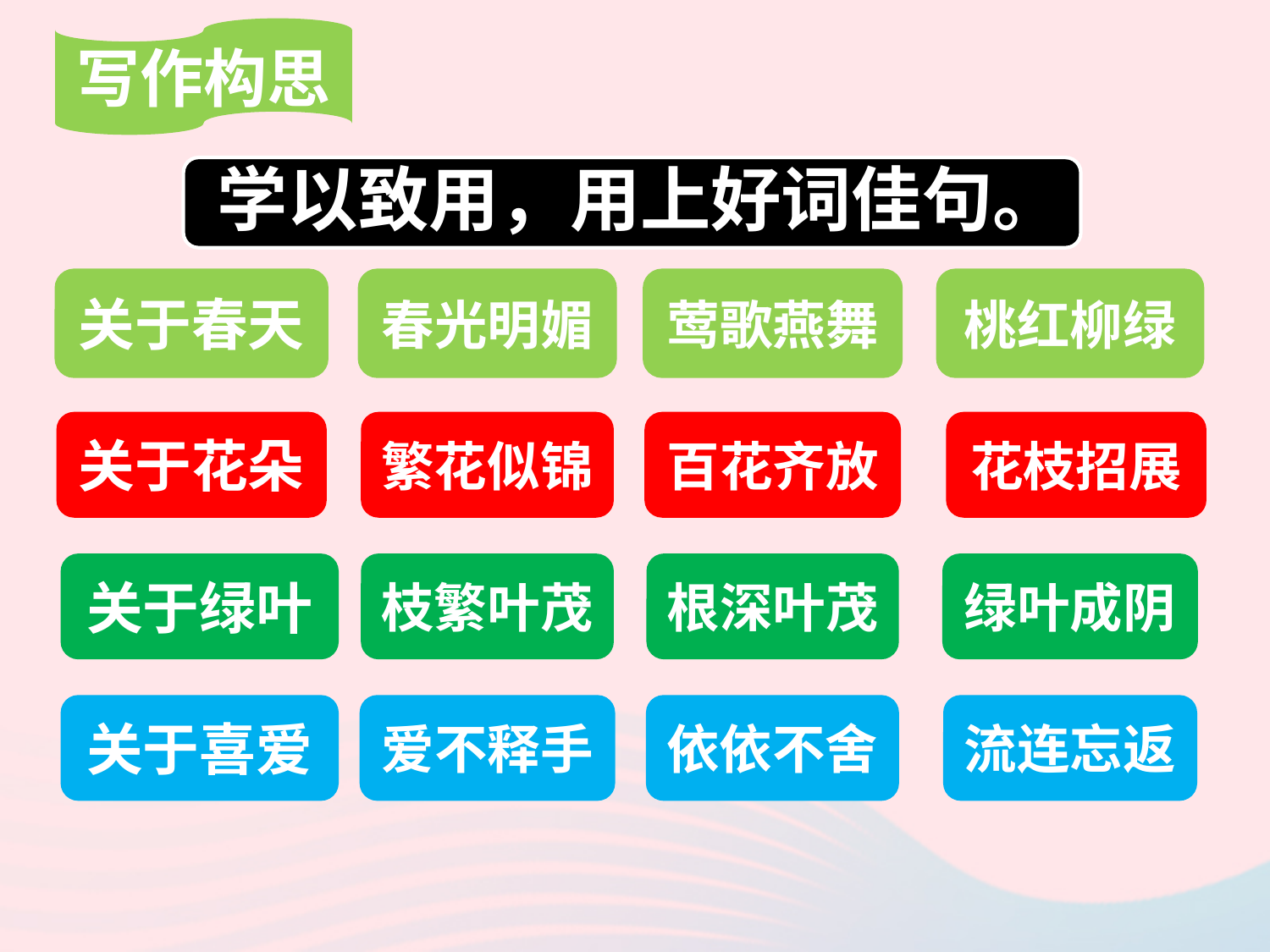

写作构思

学以致用，用上好词佳句。
关于春天
春光明媚
莺歌燕舞
桃红柳绿
关于花朵
繁花似锦
百花齐放
花枝招展
关于绿叶
枝繁叶茂
根深叶茂
绿叶成阴
关于喜爱
爱不释手
依依不舍
流连忘返
0